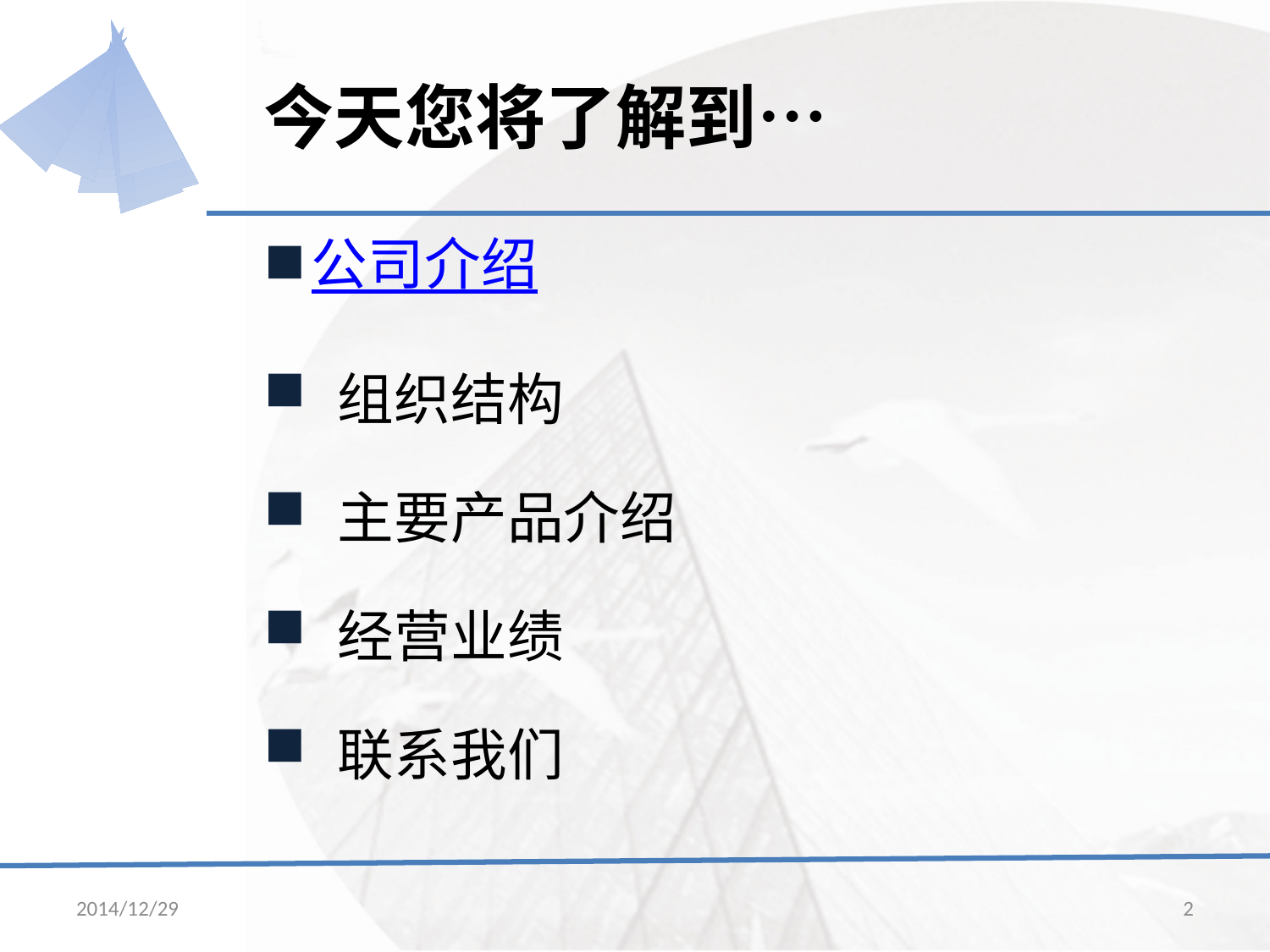

# 今天您将了解到…
公司介绍

 组织结构

 主要产品介绍

 经营业绩

 联系我们
2014/12/29
2